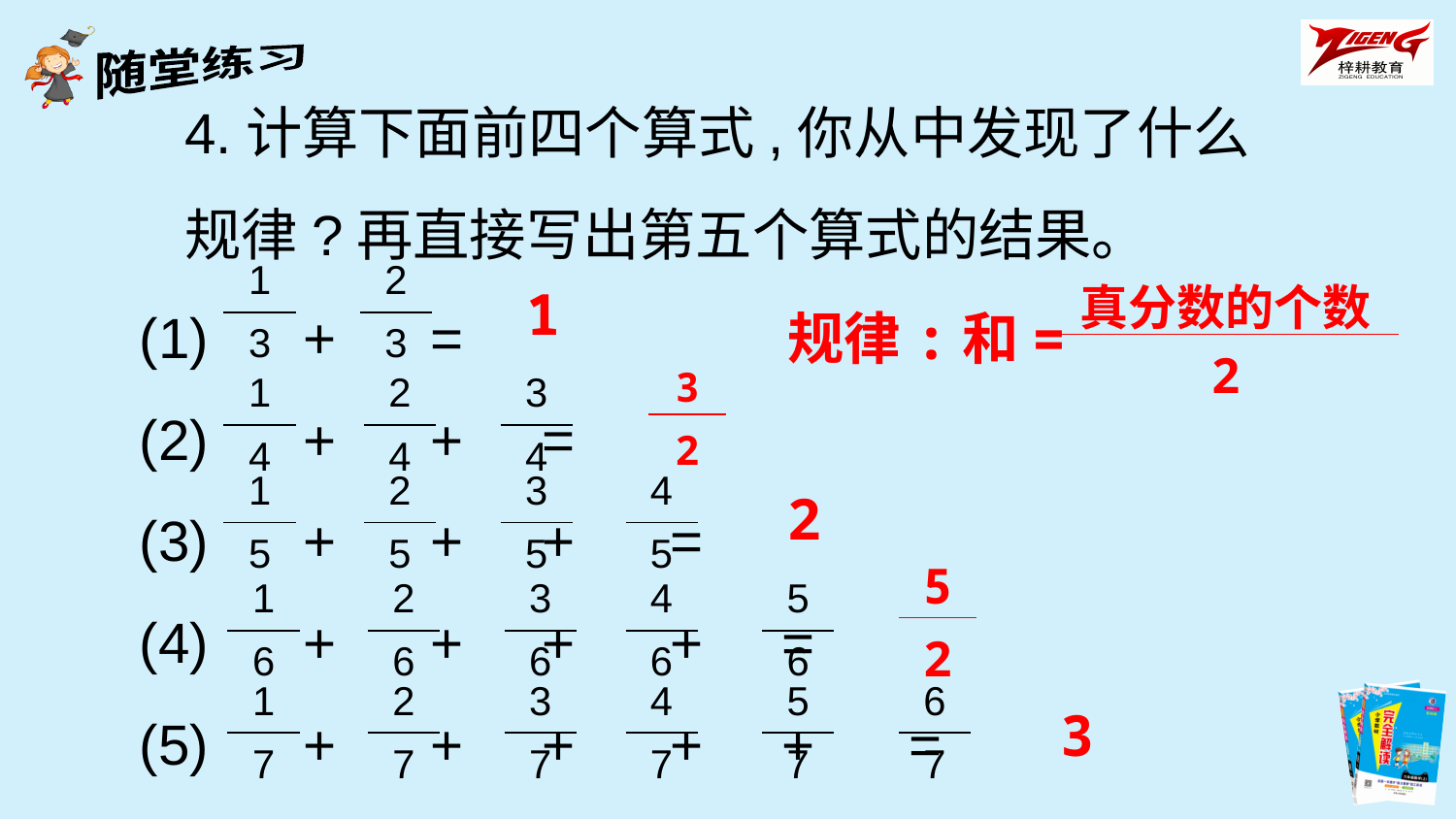

4.计算下面前四个算式,你从中发现了什么规律?再直接写出第五个算式的结果。
| 1 |
| --- |
| 3 |
| 2 |
| --- |
| 3 |
(1)      +      =
(2)      +      +     =
(3)      +      +     +      =
(4)      +      +     +      +     =
(5)      +      +     +      +     +      =
| 真分数的个数 |
| --- |
| 2 |
1
规律:和=
| 3 |
| --- |
| 2 |
| 1 |
| --- |
| 4 |
| 2 |
| --- |
| 4 |
| 3 |
| --- |
| 4 |
| 1 |
| --- |
| 5 |
| 2 |
| --- |
| 5 |
| 3 |
| --- |
| 5 |
| 4 |
| --- |
| 5 |
2
| 5 |
| --- |
| 2 |
| 1 |
| --- |
| 6 |
| 2 |
| --- |
| 6 |
| 3 |
| --- |
| 6 |
| 4 |
| --- |
| 6 |
| 5 |
| --- |
| 6 |
| 1 |
| --- |
| 7 |
| 2 |
| --- |
| 7 |
| 3 |
| --- |
| 7 |
| 4 |
| --- |
| 7 |
| 5 |
| --- |
| 7 |
| 6 |
| --- |
| 7 |
3